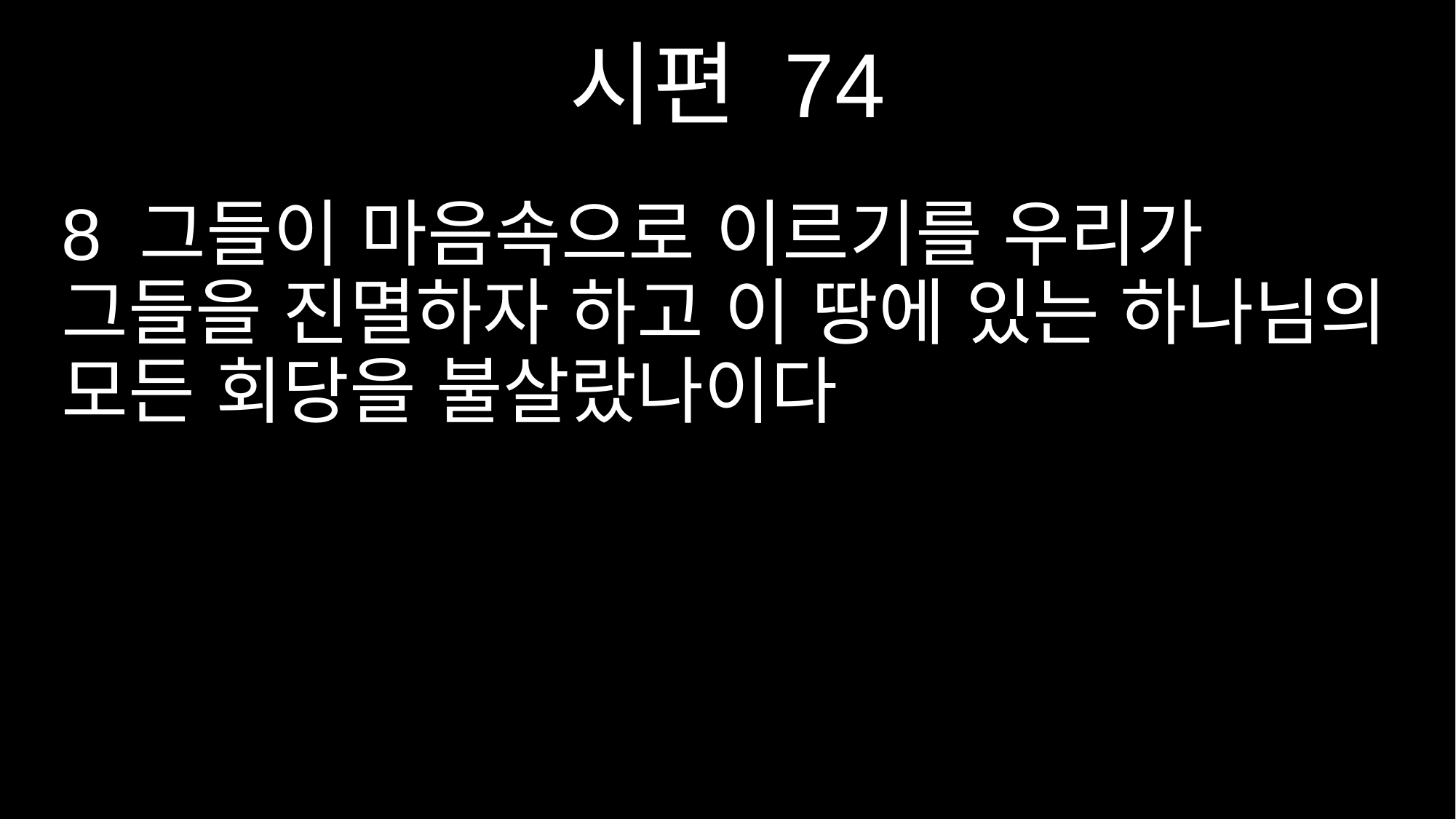

시편 74
8 그들이 마음속으로 이르기를 우리가 그들을 진멸하자 하고 이 땅에 있는 하나님의 모든 회당을 불살랐나이다